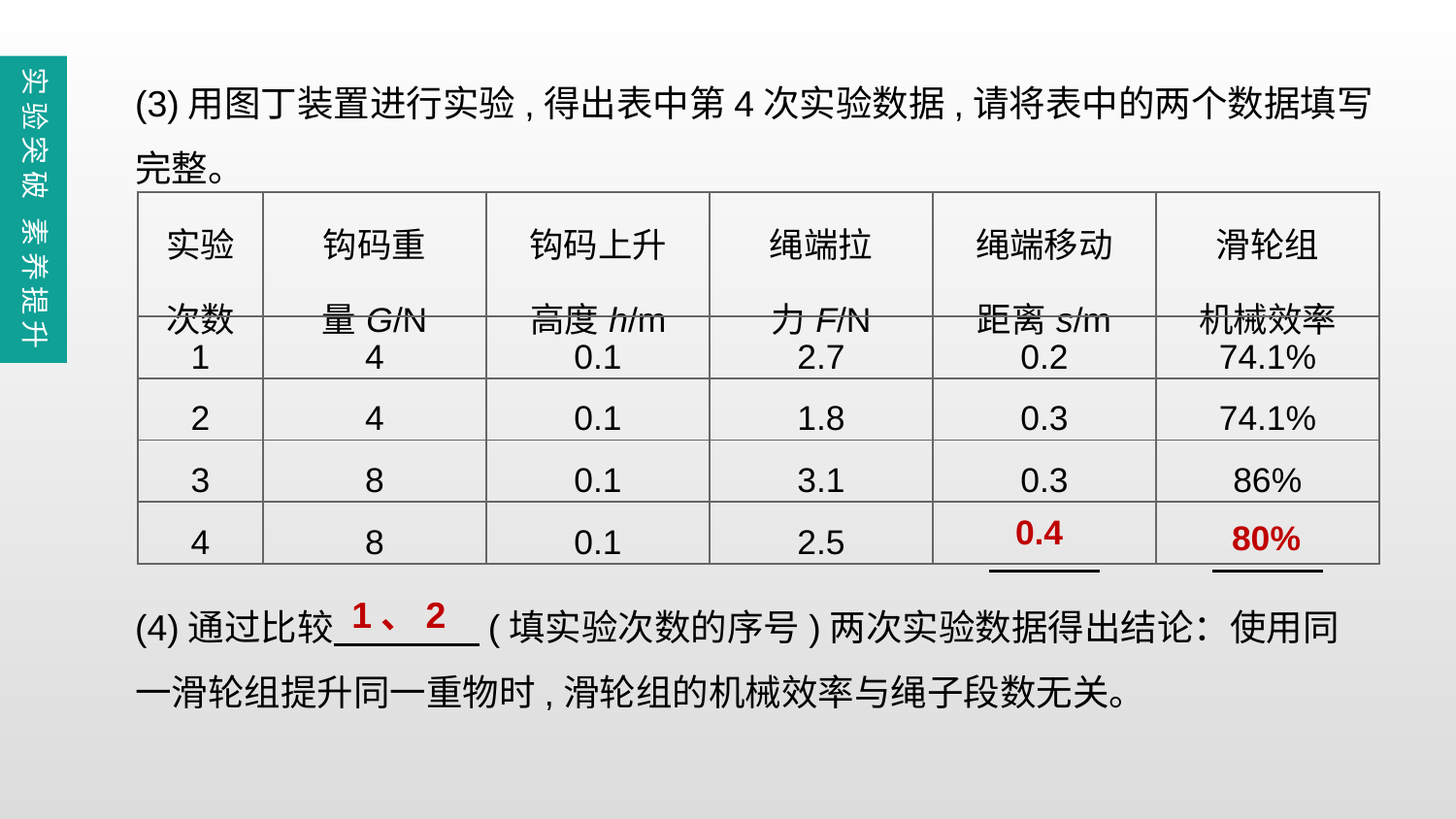

(3)用图丁装置进行实验,得出表中第4次实验数据,请将表中的两个数据填写完整。

(4)通过比较　　　　(填实验次数的序号)两次实验数据得出结论：使用同一滑轮组提升同一重物时,滑轮组的机械效率与绳子段数无关。

实验突破 素养提升
| 实验 次数 | 钩码重 量G/N | 钩码上升 高度h/m | 绳端拉 力F/N | 绳端移动 距离s/m | 滑轮组 机械效率 |
| --- | --- | --- | --- | --- | --- |
| 1 | 4 | 0.1 | 2.7 | 0.2 | 74.1% |
| 2 | 4 | 0.1 | 1.8 | 0.3 | 74.1% |
| 3 | 8 | 0.1 | 3.1 | 0.3 | 86% |
| 4 | 8 | 0.1 | 2.5 |  |  |
0.4
80%
1、2